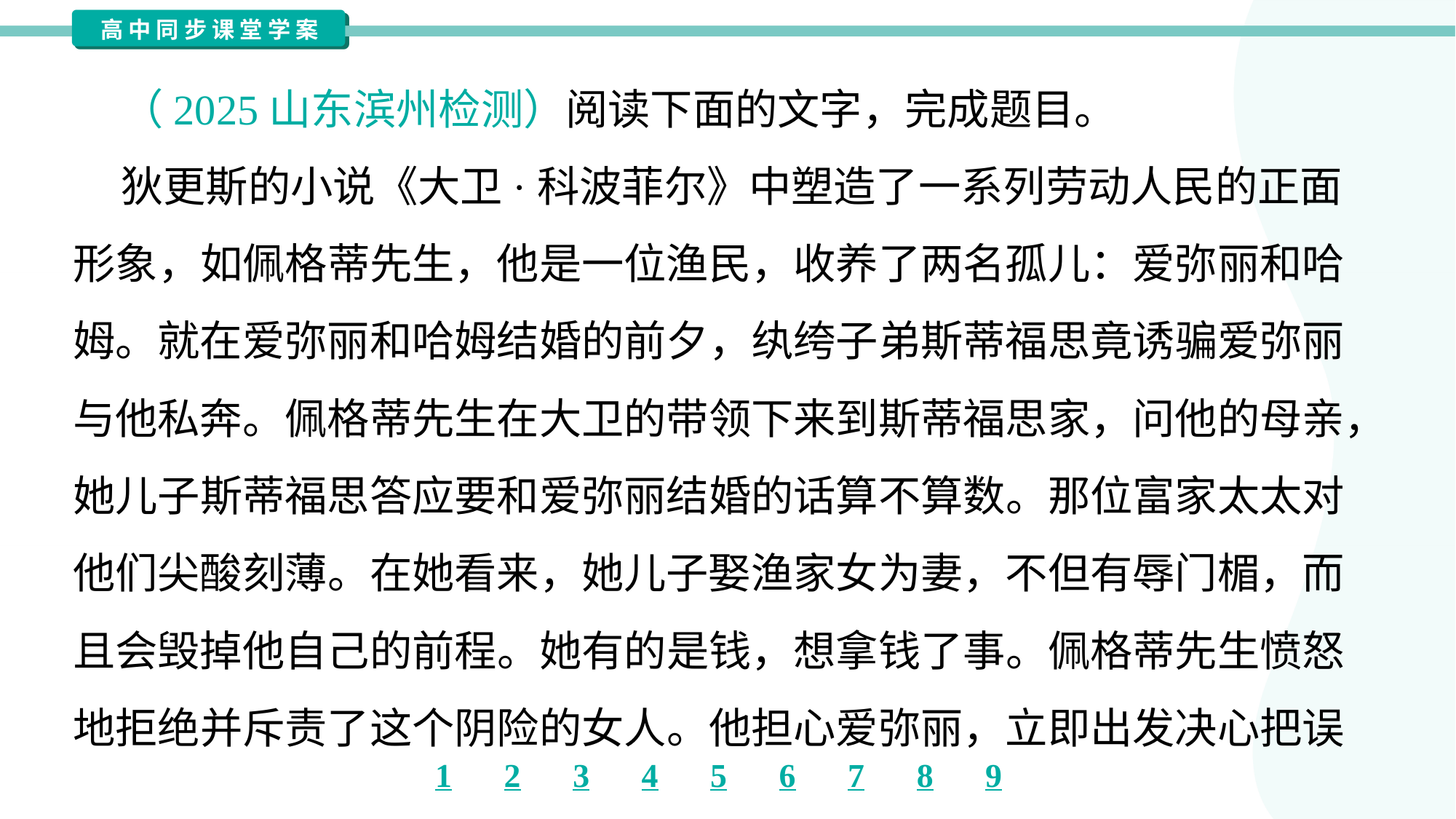

（2025山东滨州检测）阅读下面的文字，完成题目。
    狄更斯的小说《大卫·科波菲尔》中塑造了一系列劳动人民的正面
形象，如佩格蒂先生，他是一位渔民，收养了两名孤儿：爱弥丽和哈
姆。就在爱弥丽和哈姆结婚的前夕，纨绔子弟斯蒂福思竟诱骗爱弥丽
与他私奔。佩格蒂先生在大卫的带领下来到斯蒂福思家，问他的母亲，
她儿子斯蒂福思答应要和爱弥丽结婚的话算不算数。那位富家太太对
他们尖酸刻薄。在她看来，她儿子娶渔家女为妻，不但有辱门楣，而
且会毁掉他自己的前程。她有的是钱，想拿钱了事。佩格蒂先生愤怒
地拒绝并斥责了这个阴险的女人。他担心爱弥丽，立即出发决心把误